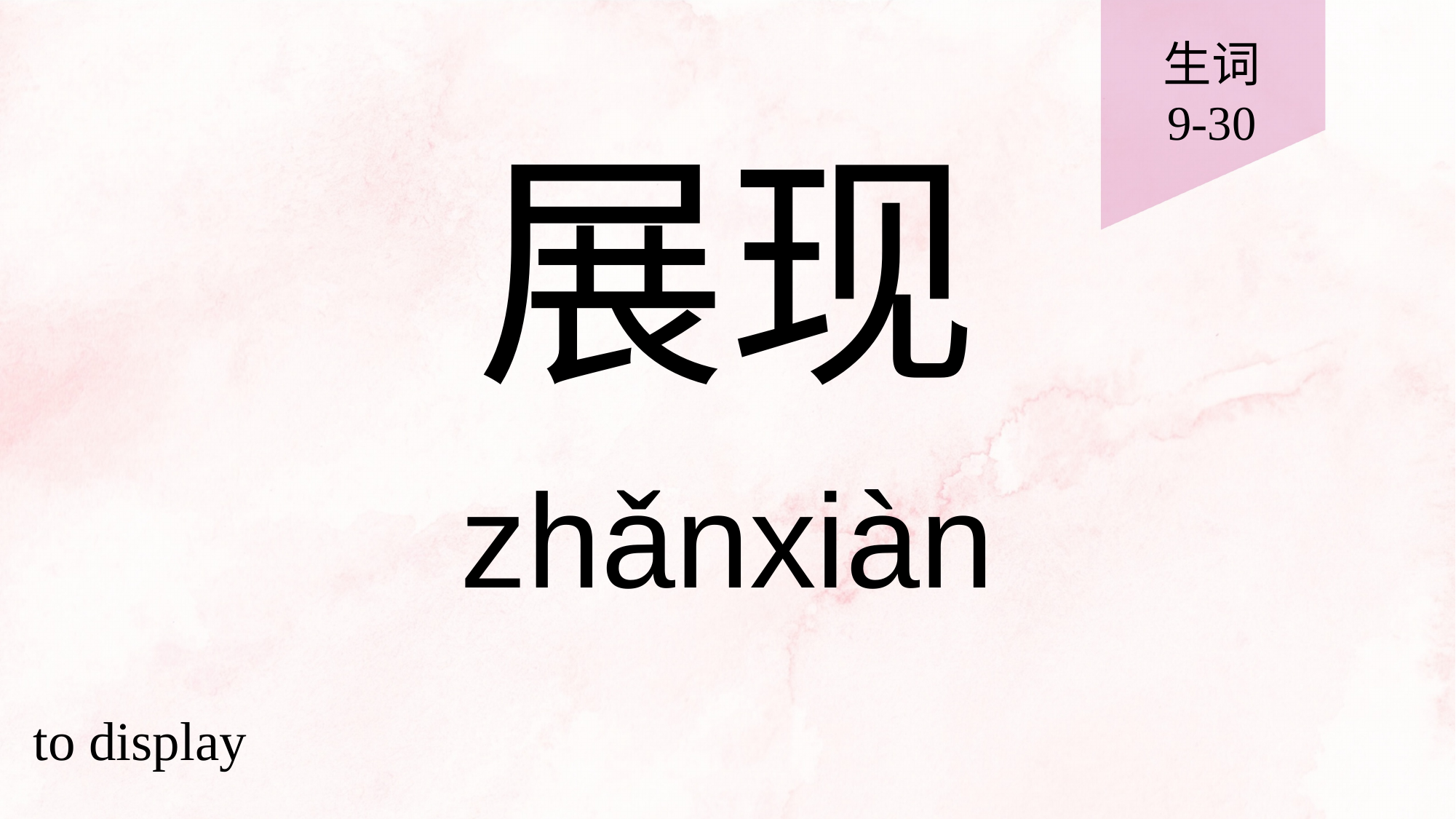

生词
9-30
# 展现
zhǎnxiàn
to display